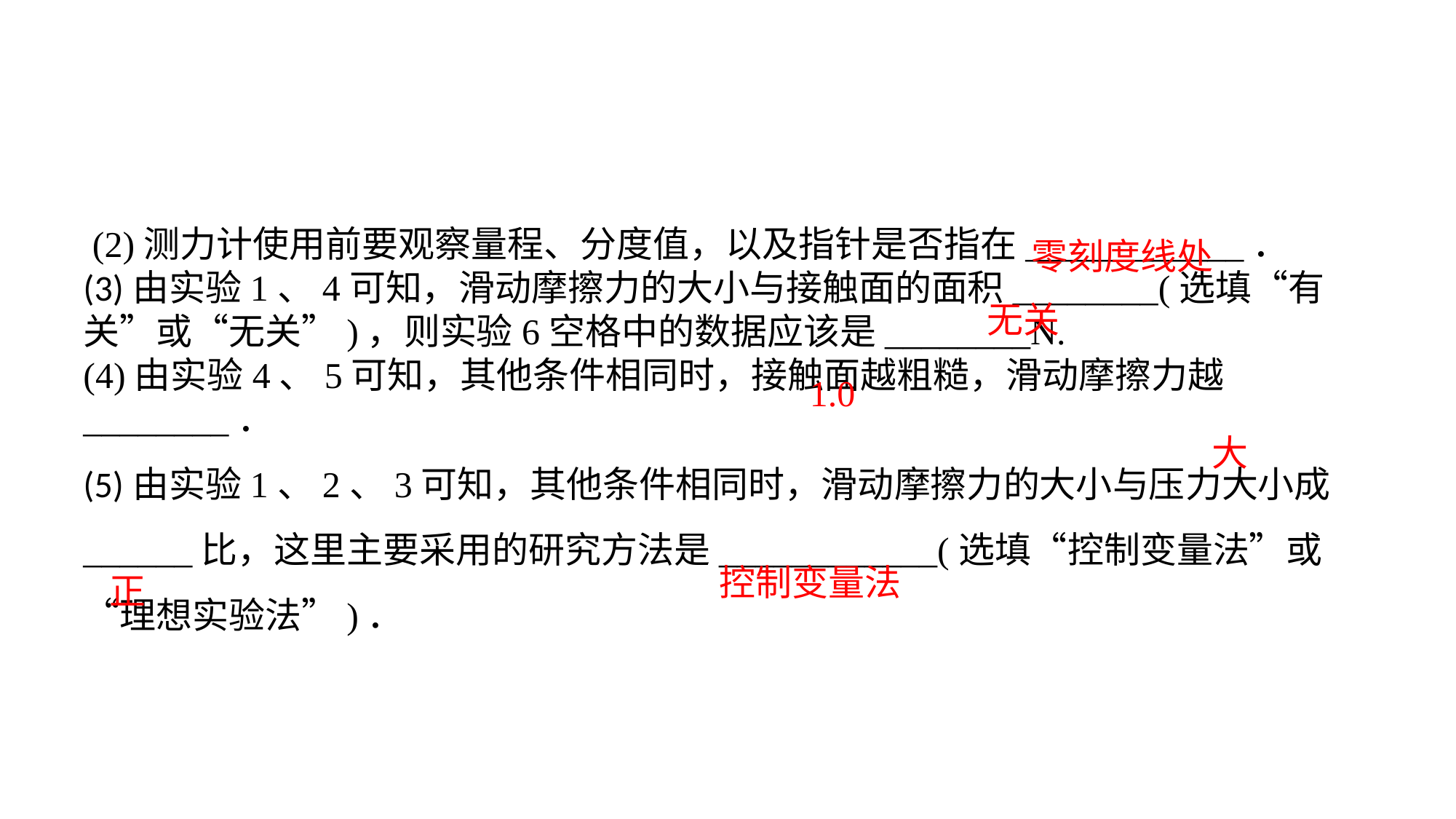

(2)测力计使用前要观察量程、分度值，以及指针是否指在____________．(3)由实验1、4可知，滑动摩擦力的大小与接触面的面积________(选填“有关”或“无关”)，则实验6空格中的数据应该是________N.(4)由实验4、5可知，其他条件相同时，接触面越粗糙，滑动摩擦力越________．(5)由实验1、2、3可知，其他条件相同时，滑动摩擦力的大小与压力大小成______比，这里主要采用的研究方法是____________(选填“控制变量法”或“理想实验法”)．
零刻度线处
无关
1.0
大
控制变量法
正